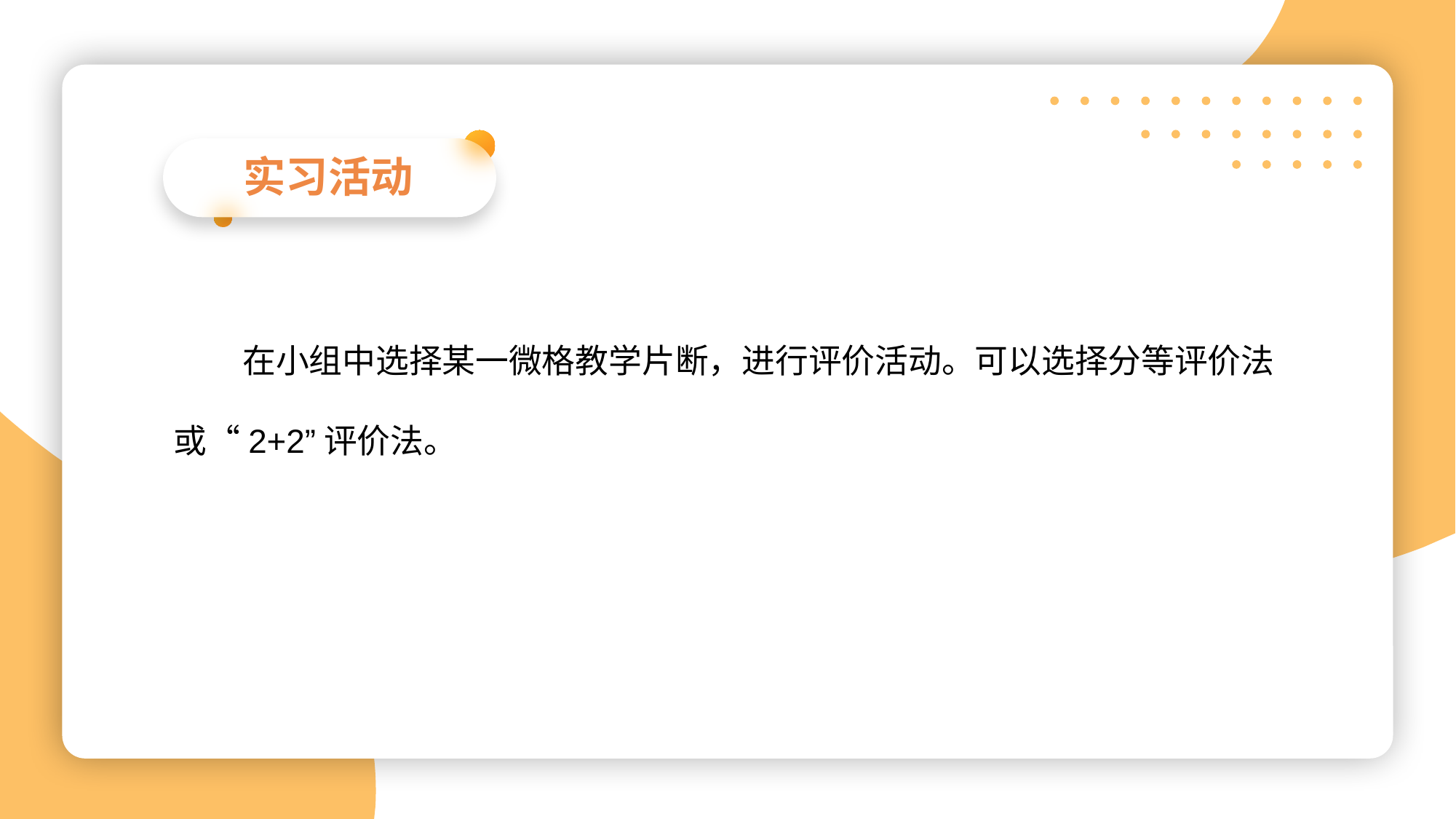

实习活动
在小组中选择某一微格教学片断，进行评价活动。可以选择分等评价法或“2+2”评价法。